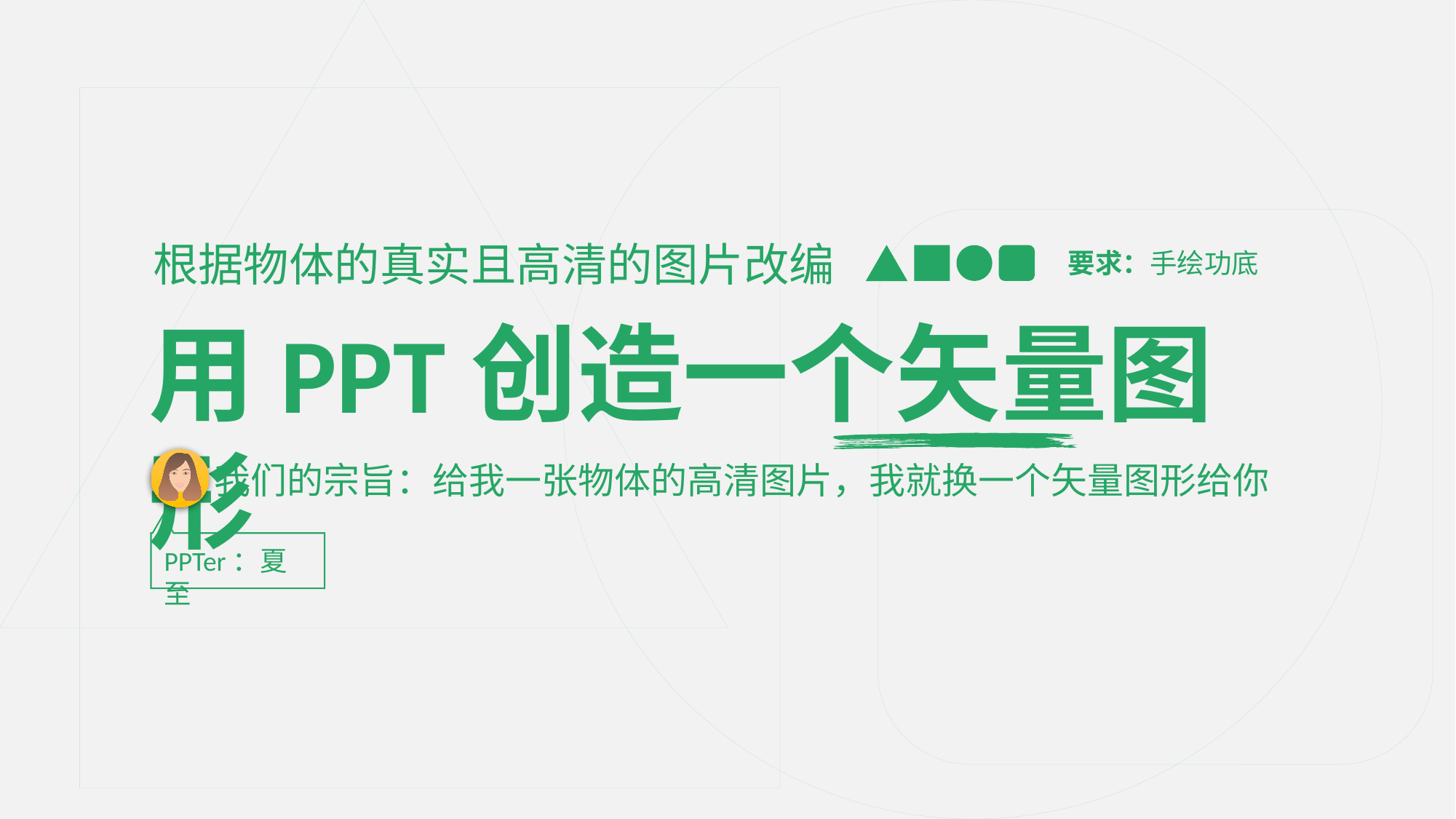

根据物体的真实且高清的图片改编
要求：手绘功底

用PPT创造一个矢量图形

我们的宗旨：给我一张物体的高清图片，我就换一个矢量图形给你

PPTer：夏至